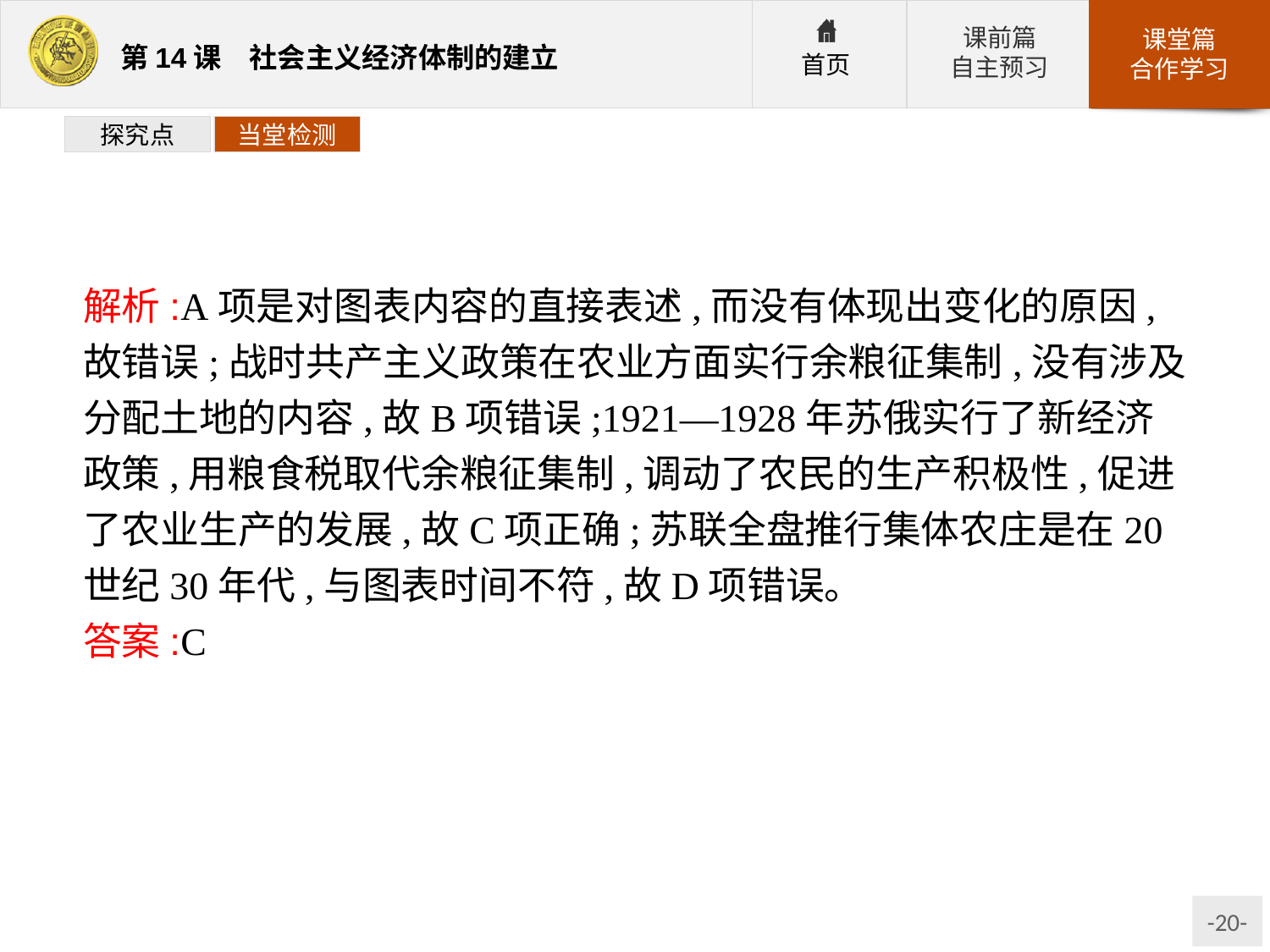

探究点
当堂检测
解析:A项是对图表内容的直接表述,而没有体现出变化的原因,故错误;战时共产主义政策在农业方面实行余粮征集制,没有涉及分配土地的内容,故B项错误;1921—1928年苏俄实行了新经济政策,用粮食税取代余粮征集制,调动了农民的生产积极性,促进了农业生产的发展,故C项正确;苏联全盘推行集体农庄是在20世纪30年代,与图表时间不符,故D项错误。
答案:C